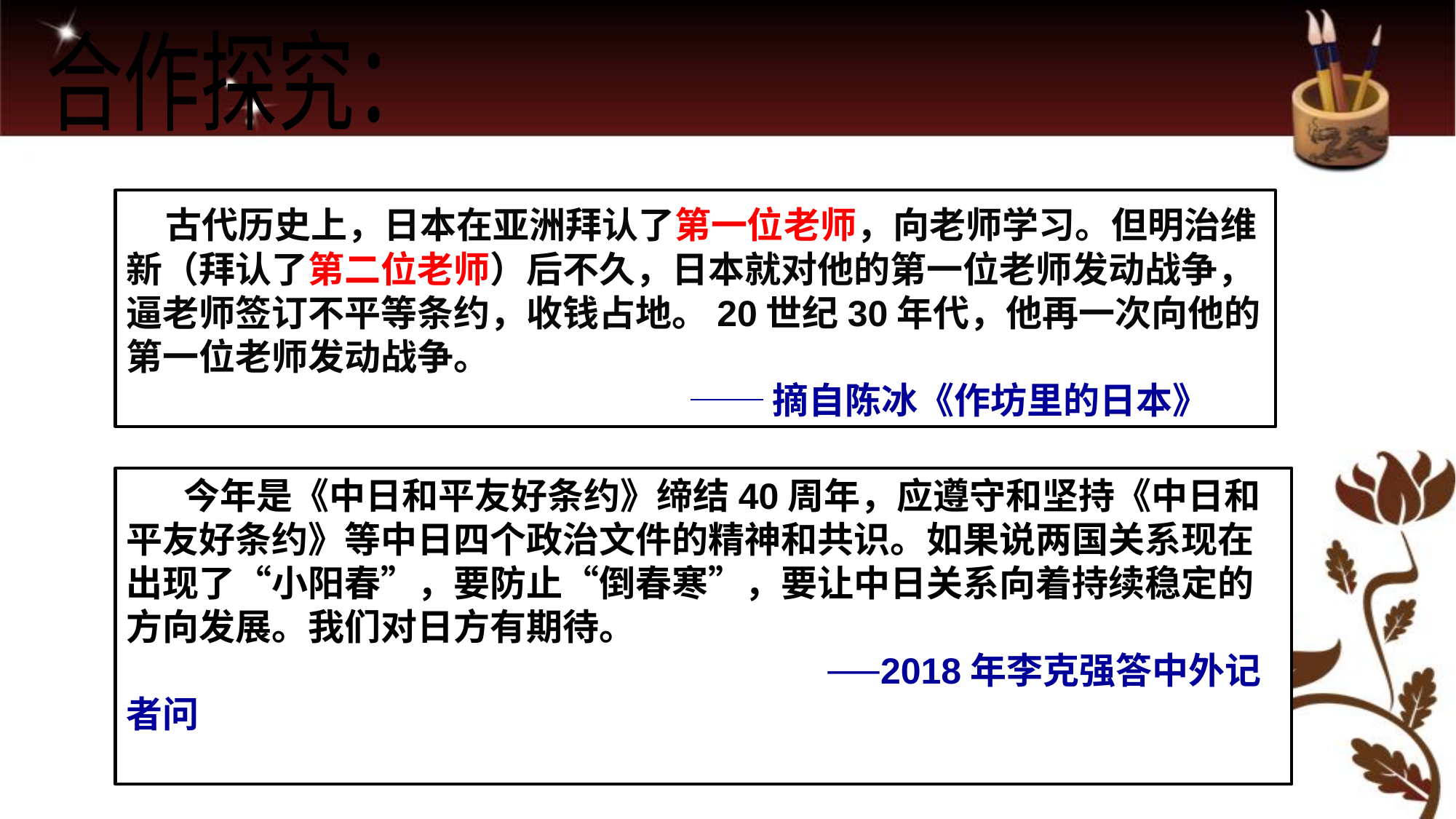

合作探究：
   古代历史上，日本在亚洲拜认了第一位老师，向老师学习。但明治维新（拜认了第二位老师）后不久，日本就对他的第一位老师发动战争，逼老师签订不平等条约，收钱占地。20世纪30年代，他再一次向他的第一位老师发动战争。
                                                                     ──摘自陈冰《作坊里的日本》
      今年是《中日和平友好条约》缔结40周年，应遵守和坚持《中日和平友好条约》等中日四个政治文件的精神和共识。如果说两国关系现在出现了“小阳春”，要防止“倒春寒”，要让中日关系向着持续稳定的方向发展。我们对日方有期待。
                                                                     ──2018年李克强答中外记者问